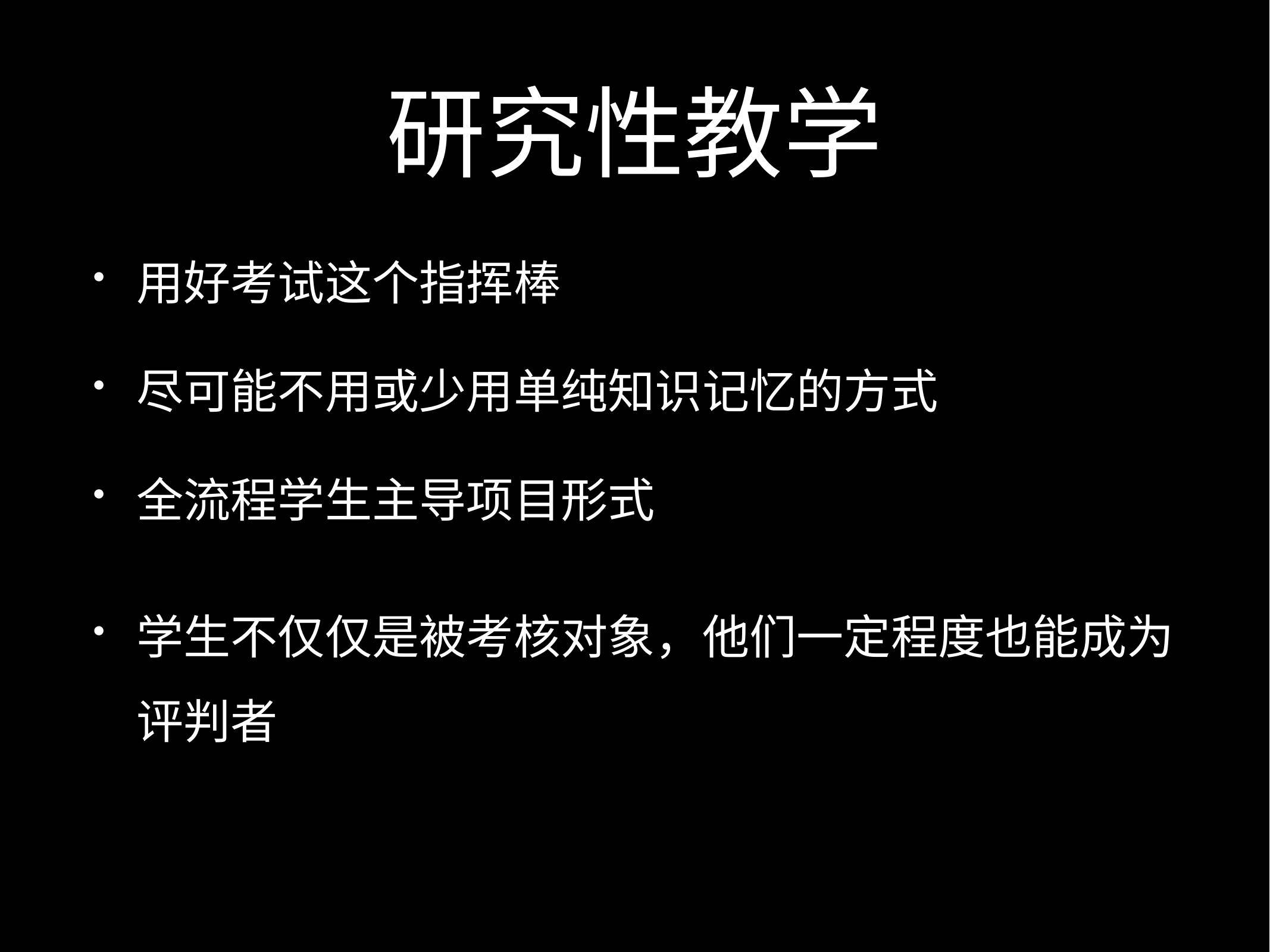

# 研究性教学
用好考试这个指挥棒
尽可能不用或少用单纯知识记忆的方式
全流程学生主导项目形式
学生不仅仅是被考核对象，他们一定程度也能成为评判者